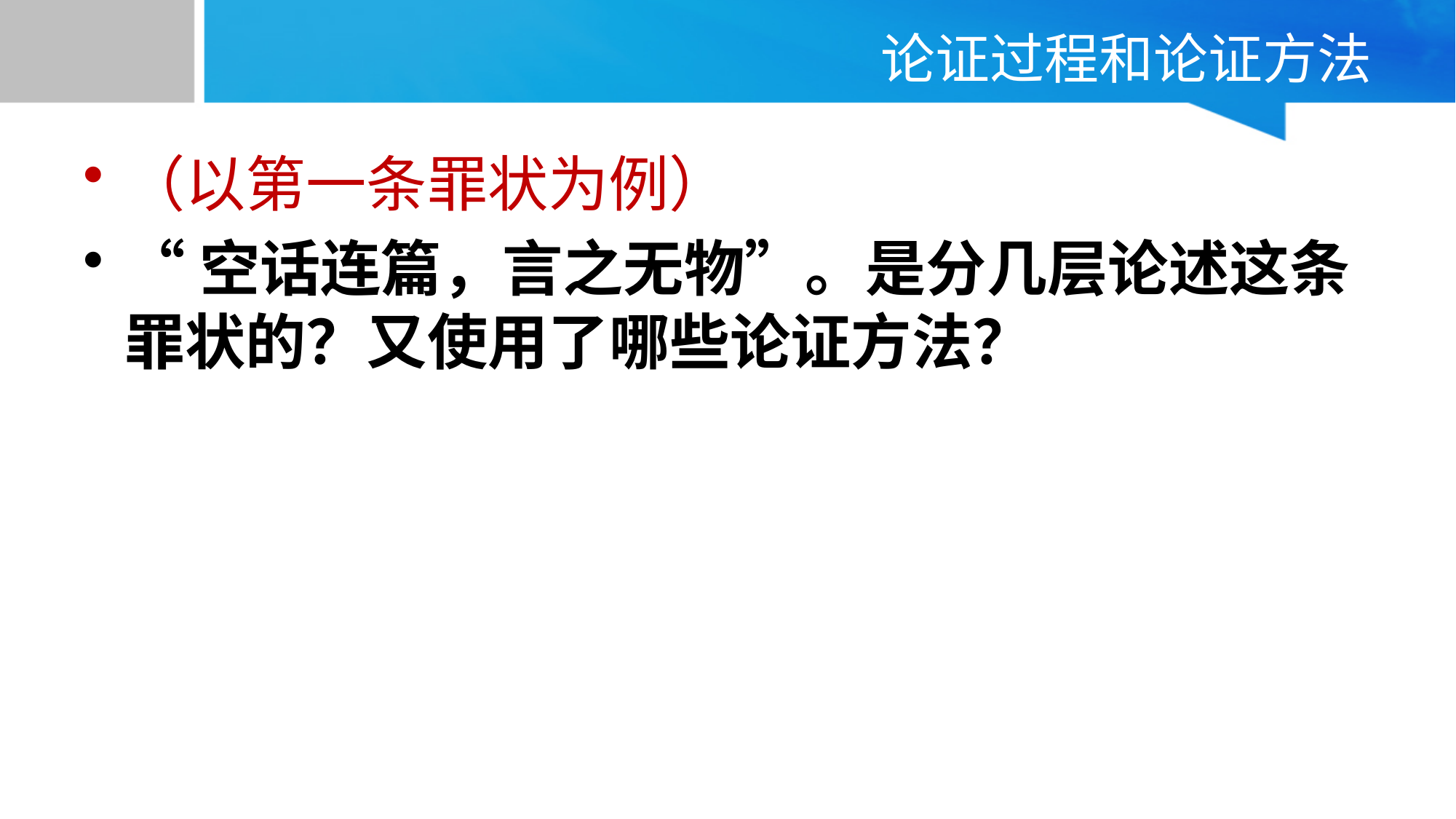

# 论证过程和论证方法
（以第一条罪状为例）
“空话连篇，言之无物”。是分几层论述这条罪状的？又使用了哪些论证方法？